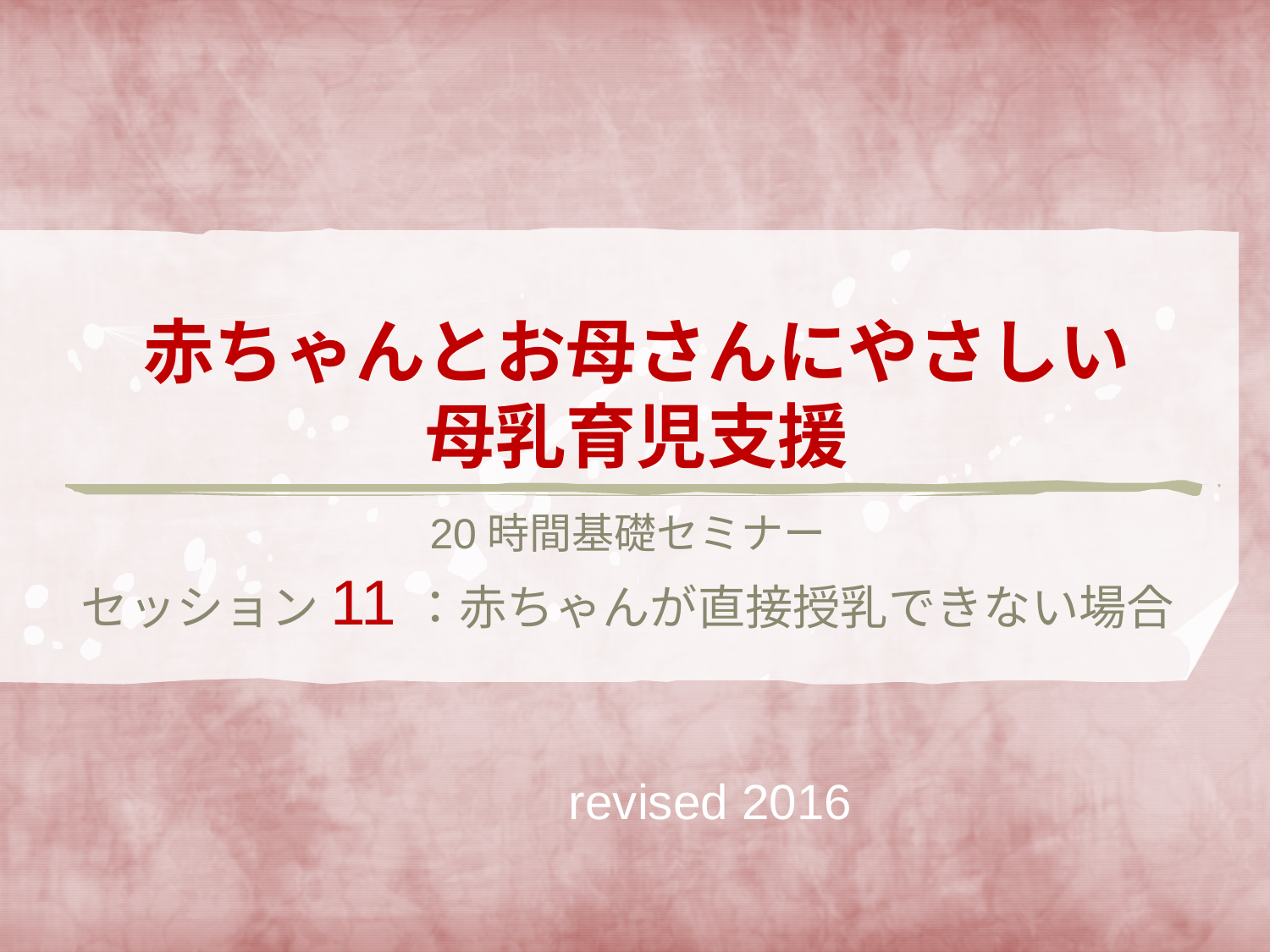

# 赤ちゃんとお母さんにやさしい 母乳育児支援
20時間基礎セミナー
セッション11：赤ちゃんが直接授乳できない場合
revised 2016